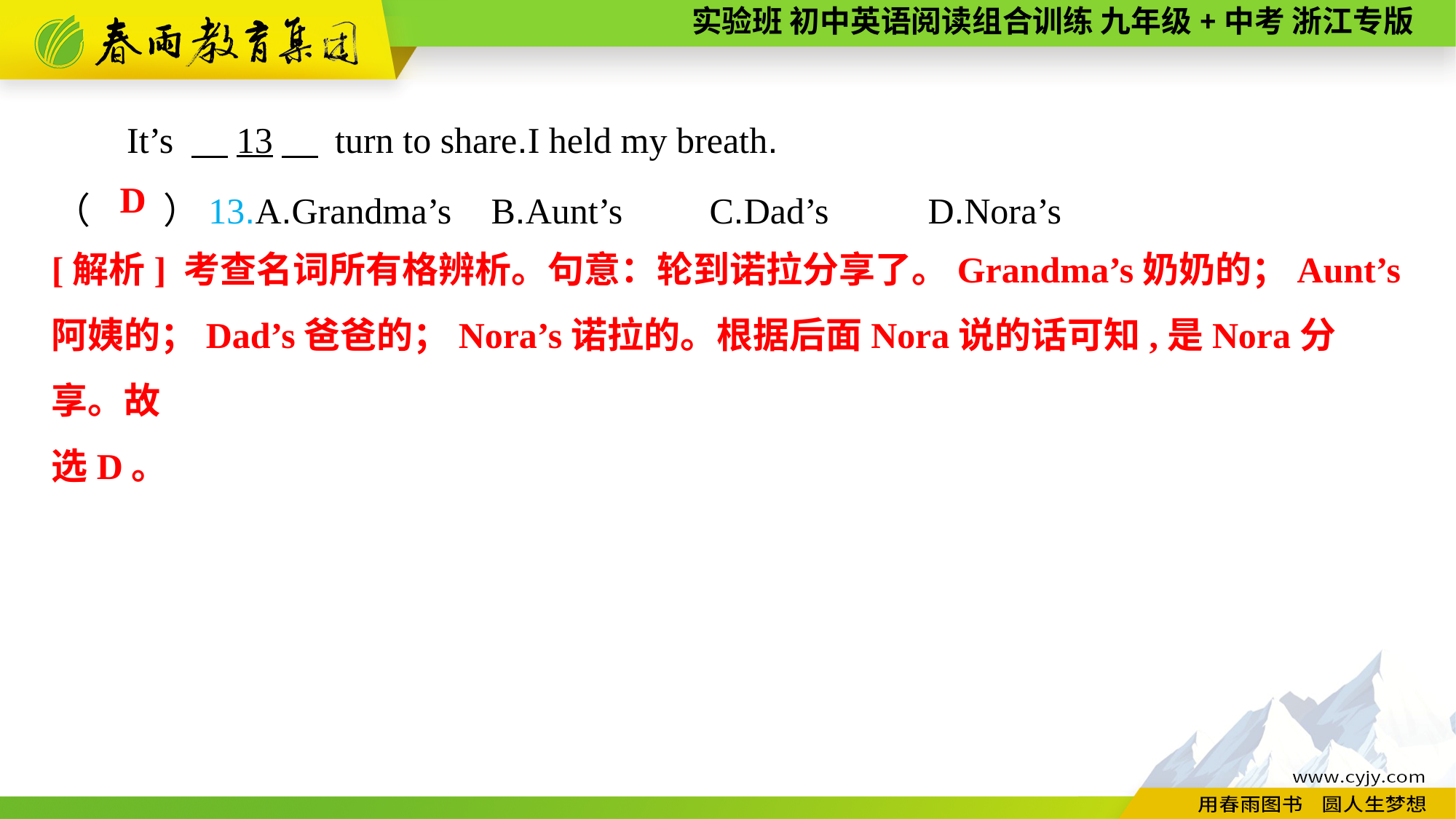

It’s 　13　 turn to share.I held my breath.
（　　）13.A.Grandma’s	B.Aunt’s	C.Dad’s	D.Nora’s
D
[解析] 考查名词所有格辨析。句意：轮到诺拉分享了。Grandma’s奶奶的；Aunt’s阿姨的；Dad’s爸爸的；Nora’s诺拉的。根据后面Nora说的话可知,是Nora分享。故
选D。